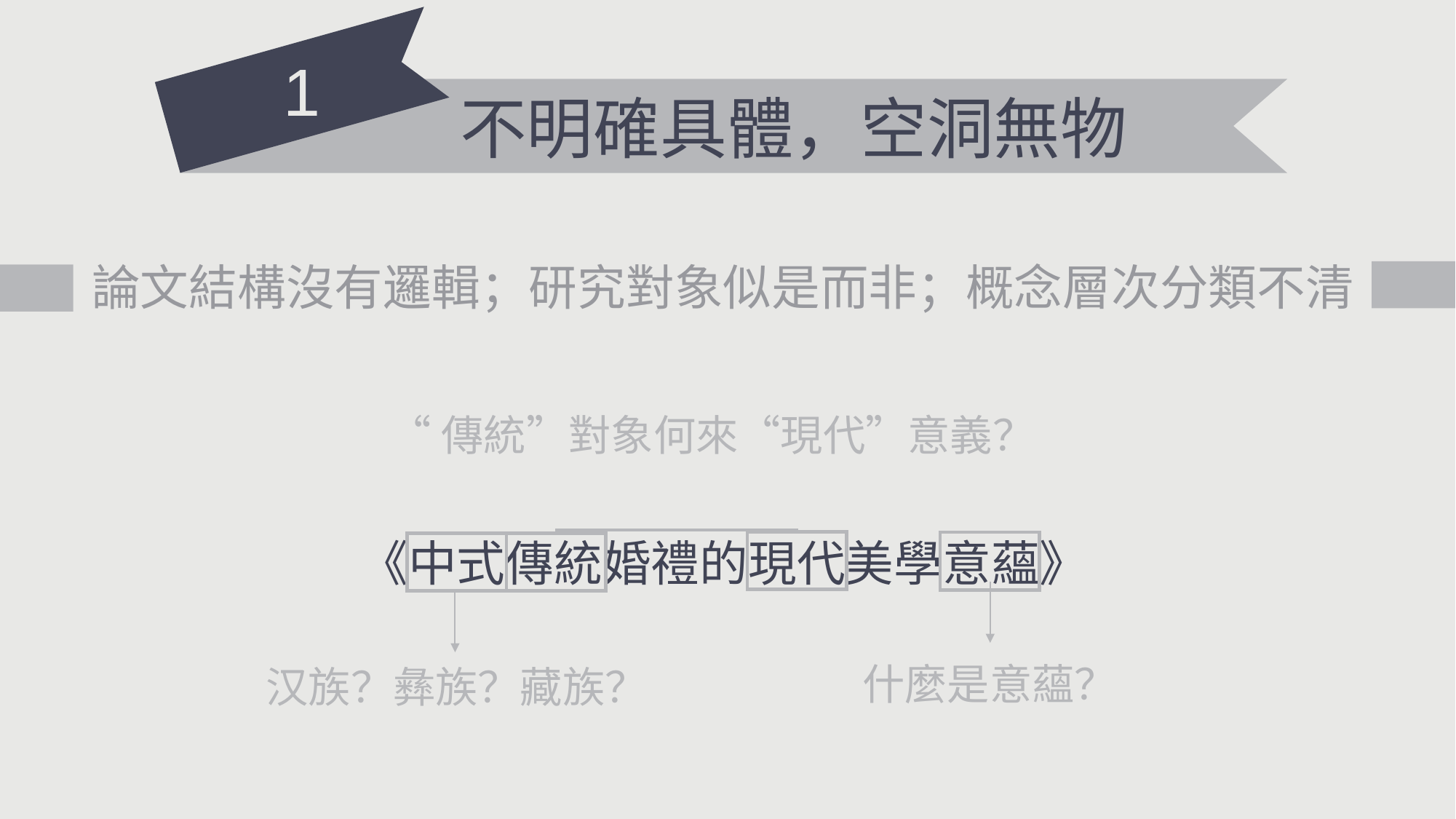

1
不明確具體，空洞無物
論文結構沒有邏輯；研究對象似是而非；概念層次分類不清

“傳統”對象何來“現代”意義？
《中式傳統婚禮的現代美學意蘊》

什麼是意蘊？
汉族？彝族？藏族？